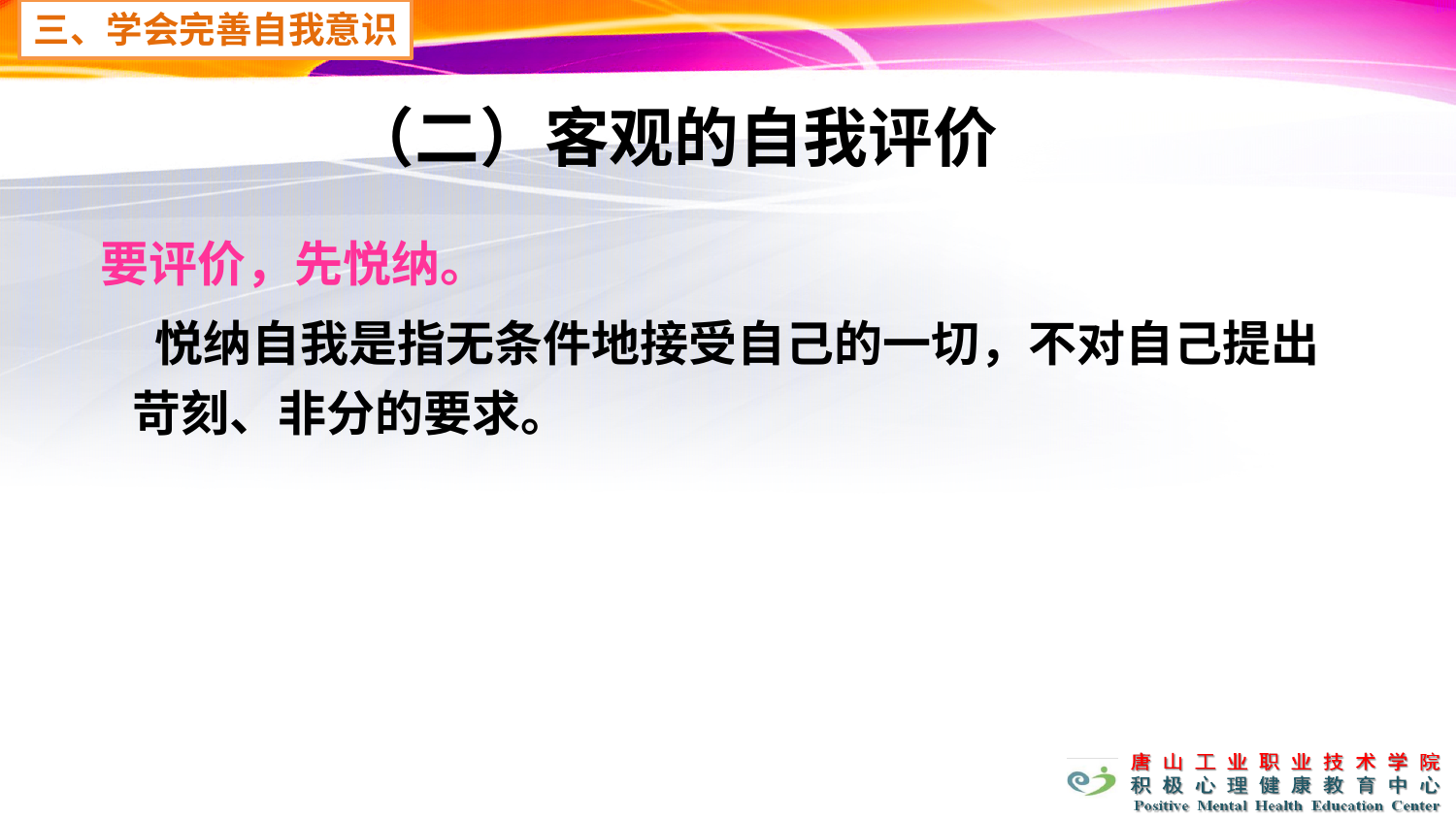

三、学会完善自我意识
# （二）客观的自我评价
 要评价，先悦纳。
      悦纳自我是指无条件地接受自己的一切，不对自己提出苛刻、非分的要求。